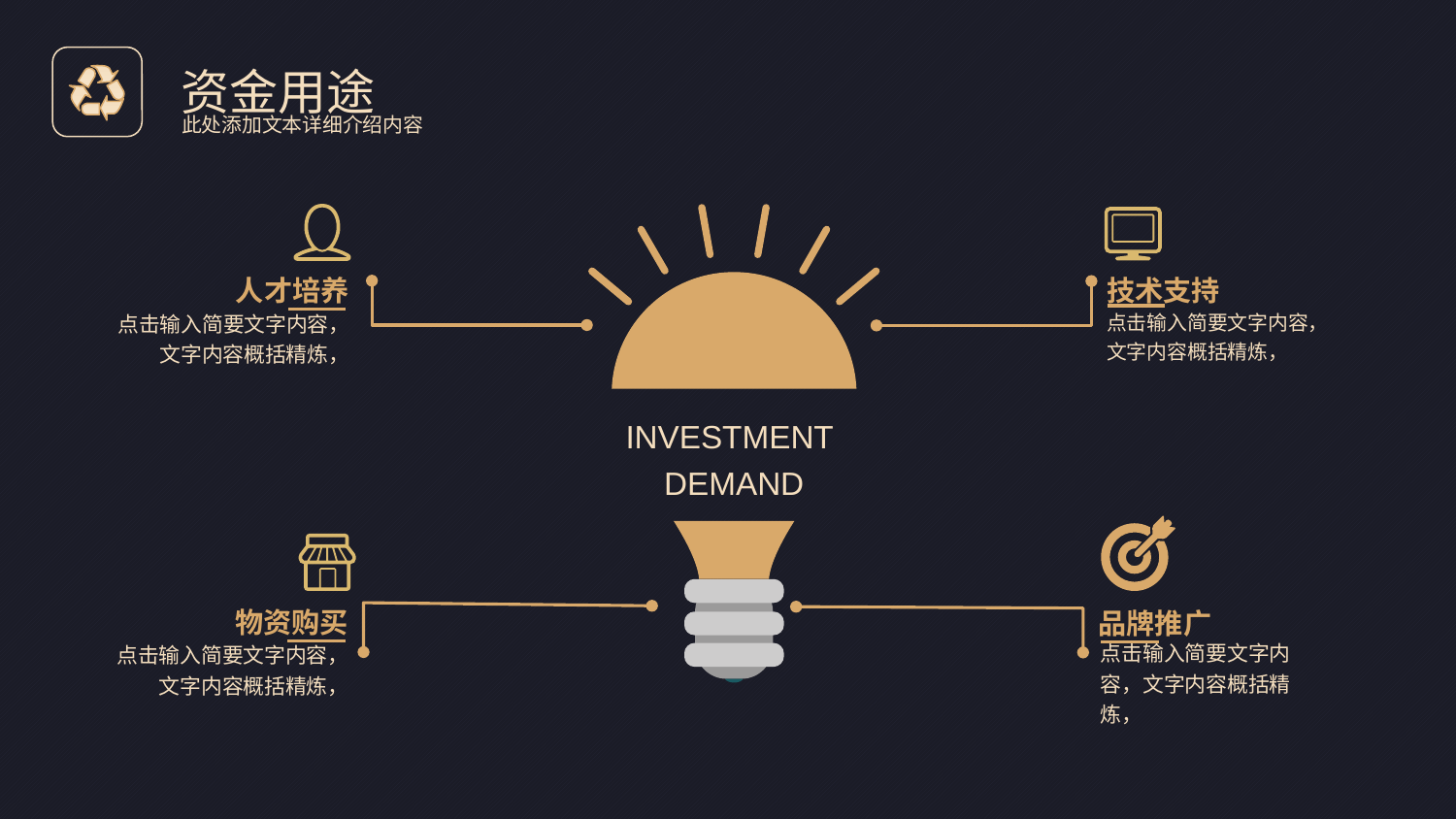

资金用途

此处添加文本详细介绍内容

人才培养
技术支持

点击输入简要文字内容，文字内容概括精炼，
点击输入简要文字内容，文字内容概括精炼，
INVESTMENT
DEMAND

物资购买
品牌推广

点击输入简要文字内容，文字内容概括精炼，
点击输入简要文字内容，文字内容概括精炼，